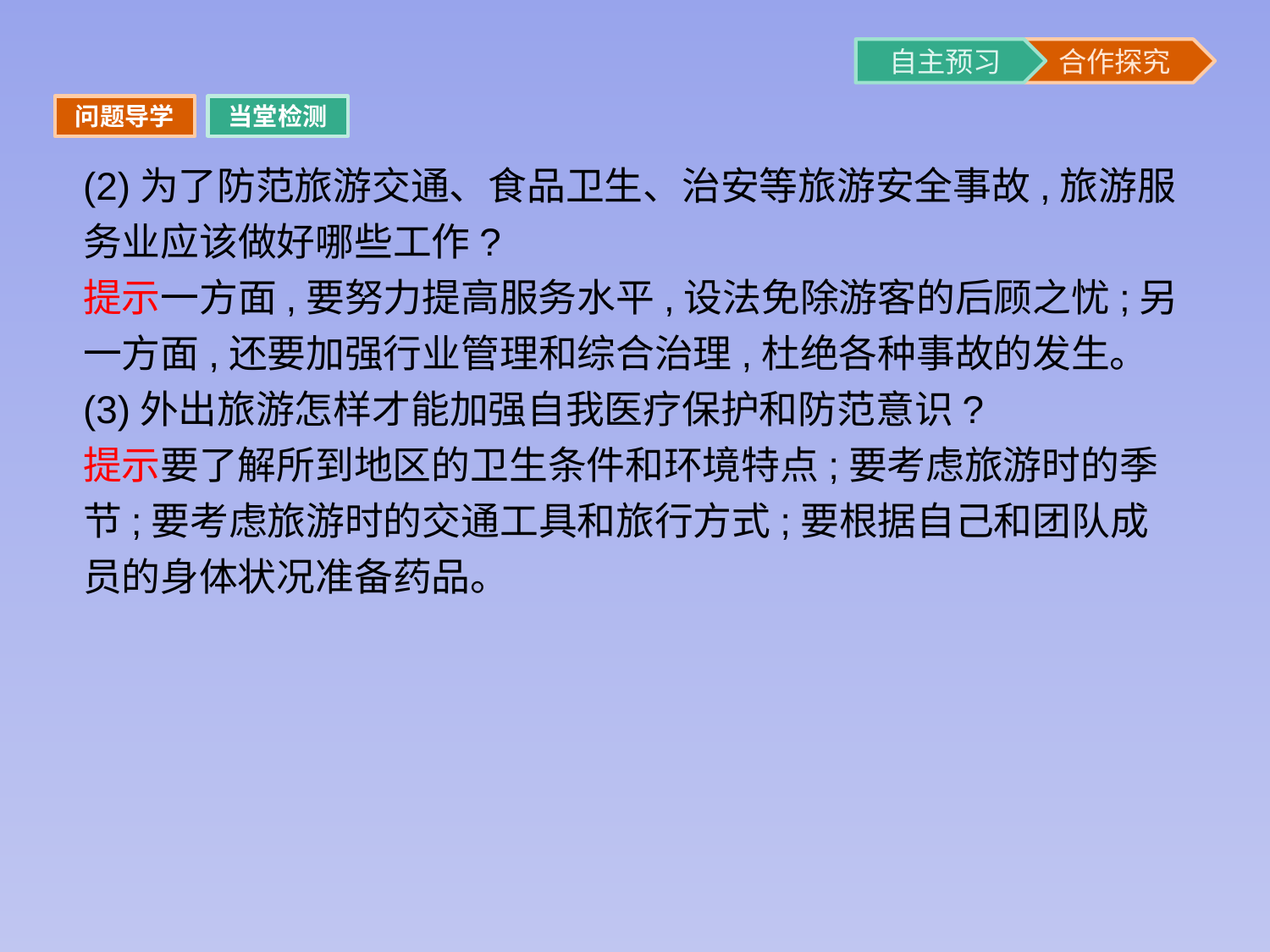

问题导学
当堂检测
(2)为了防范旅游交通、食品卫生、治安等旅游安全事故,旅游服务业应该做好哪些工作?
提示一方面,要努力提高服务水平,设法免除游客的后顾之忧;另一方面,还要加强行业管理和综合治理,杜绝各种事故的发生。
(3)外出旅游怎样才能加强自我医疗保护和防范意识?
提示要了解所到地区的卫生条件和环境特点;要考虑旅游时的季节;要考虑旅游时的交通工具和旅行方式;要根据自己和团队成员的身体状况准备药品。